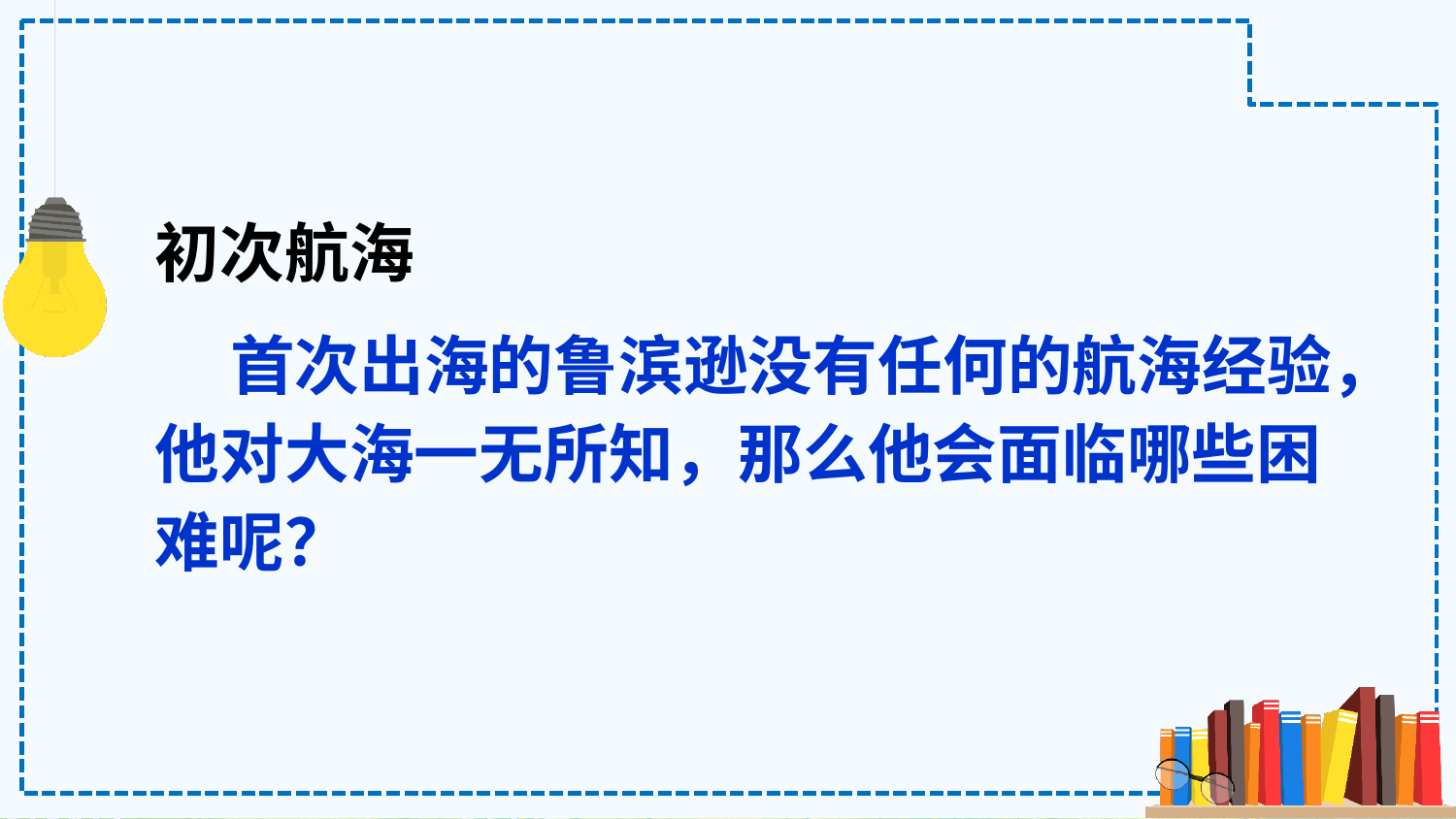

初次航海
    首次出海的鲁滨逊没有任何的航海经验，他对大海一无所知，那么他会面临哪些困难呢？